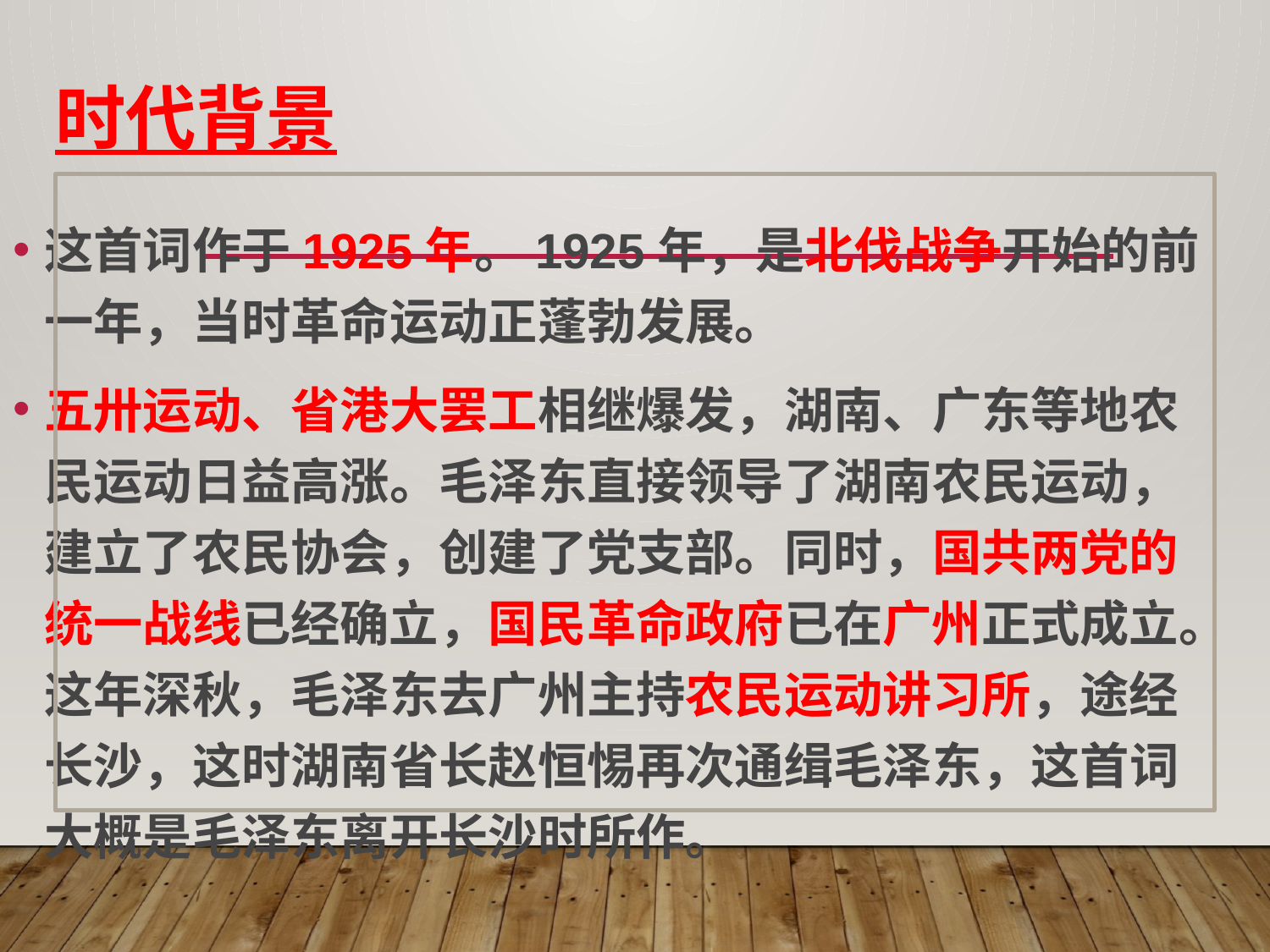

# 时代背景

这首词作于1925年。1925年，是北伐战争开始的前一年，当时革命运动正蓬勃发展。
五卅运动、省港大罢工相继爆发，湖南、广东等地农民运动日益高涨。毛泽东直接领导了湖南农民运动，建立了农民协会，创建了党支部。同时，国共两党的统一战线已经确立，国民革命政府已在广州正式成立。这年深秋，毛泽东去广州主持农民运动讲习所，途经长沙，这时湖南省长赵恒惕再次通缉毛泽东，这首词大概是毛泽东离开长沙时所作。